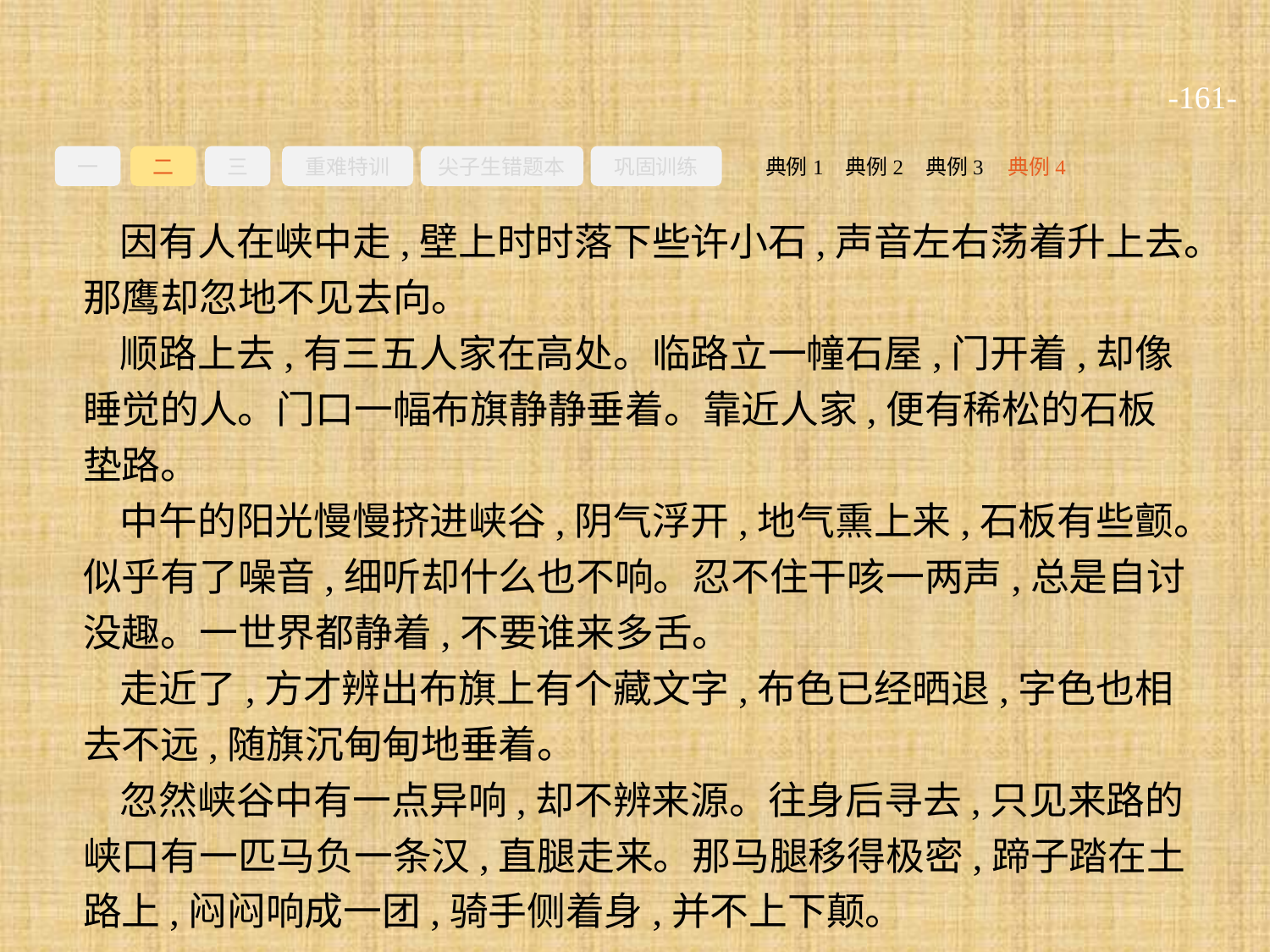

-161-
一
二
三
重难特训
尖子生错题本
巩固训练
典例3
典例2
典例4
典例1
因有人在峡中走,壁上时时落下些许小石,声音左右荡着升上去。那鹰却忽地不见去向。
顺路上去,有三五人家在高处。临路立一幢石屋,门开着,却像睡觉的人。门口一幅布旗静静垂着。靠近人家,便有稀松的石板垫路。
中午的阳光慢慢挤进峡谷,阴气浮开,地气熏上来,石板有些颤。似乎有了噪音,细听却什么也不响。忍不住干咳一两声,总是自讨没趣。一世界都静着,不要谁来多舌。
走近了,方才辨出布旗上有个藏文字,布色已经晒退,字色也相去不远,随旗沉甸甸地垂着。
忽然峡谷中有一点异响,却不辨来源。往身后寻去,只见来路的峡口有一匹马负一条汉,直腿走来。那马腿移得极密,蹄子踏在土路上,闷闷响成一团,骑手侧着身,并不上下颠。